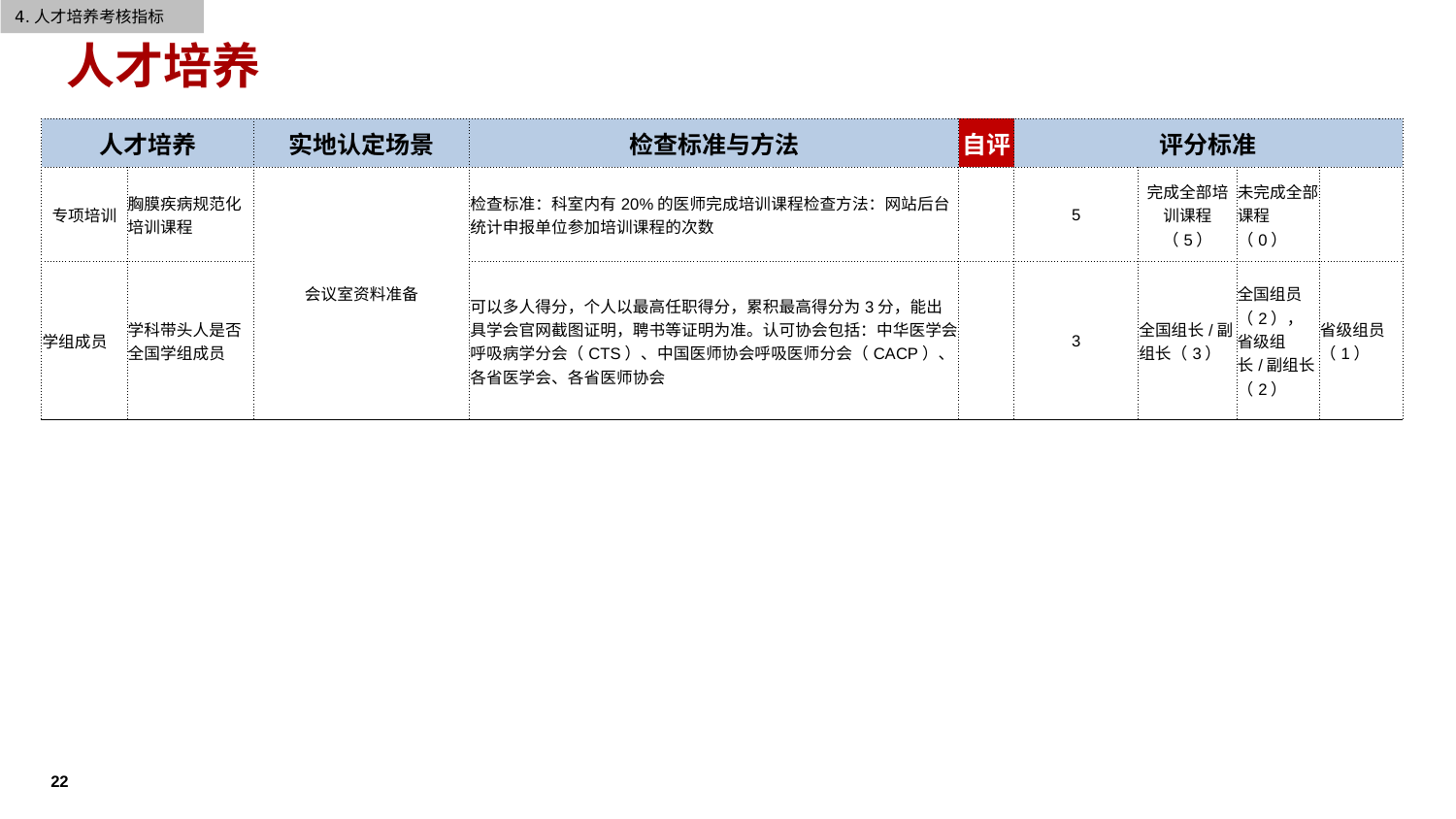

4.人才培养考核指标
人才培养
| 人才培养 |  | 实地认定场景 | 检查标准与方法 | 自评 | 评分标准 |  |  |  |
| --- | --- | --- | --- | --- | --- | --- | --- | --- |
| 专项培训 | 胸膜疾病规范化培训课程 | 会议室资料准备 | 检查标准：科室内有20%的医师完成培训课程检查方法：网站后台统计申报单位参加培训课程的次数 |  | 5 | 完成全部培训课程（5） | 未完成全部课程（0） |  |
| 学组成员 | 学科带头人是否全国学组成员 |  | 可以多人得分，个人以最高任职得分，累积最高得分为3分，能出具学会官网截图证明，聘书等证明为准。认可协会包括：中华医学会呼吸病学分会（CTS）、中国医师协会呼吸医师分会（CACP）、各省医学会、各省医师协会 |  | 3 | 全国组长/副组长（3） | 全国组员（2），省级组长/副组长（2） | 省级组员（1） |
22